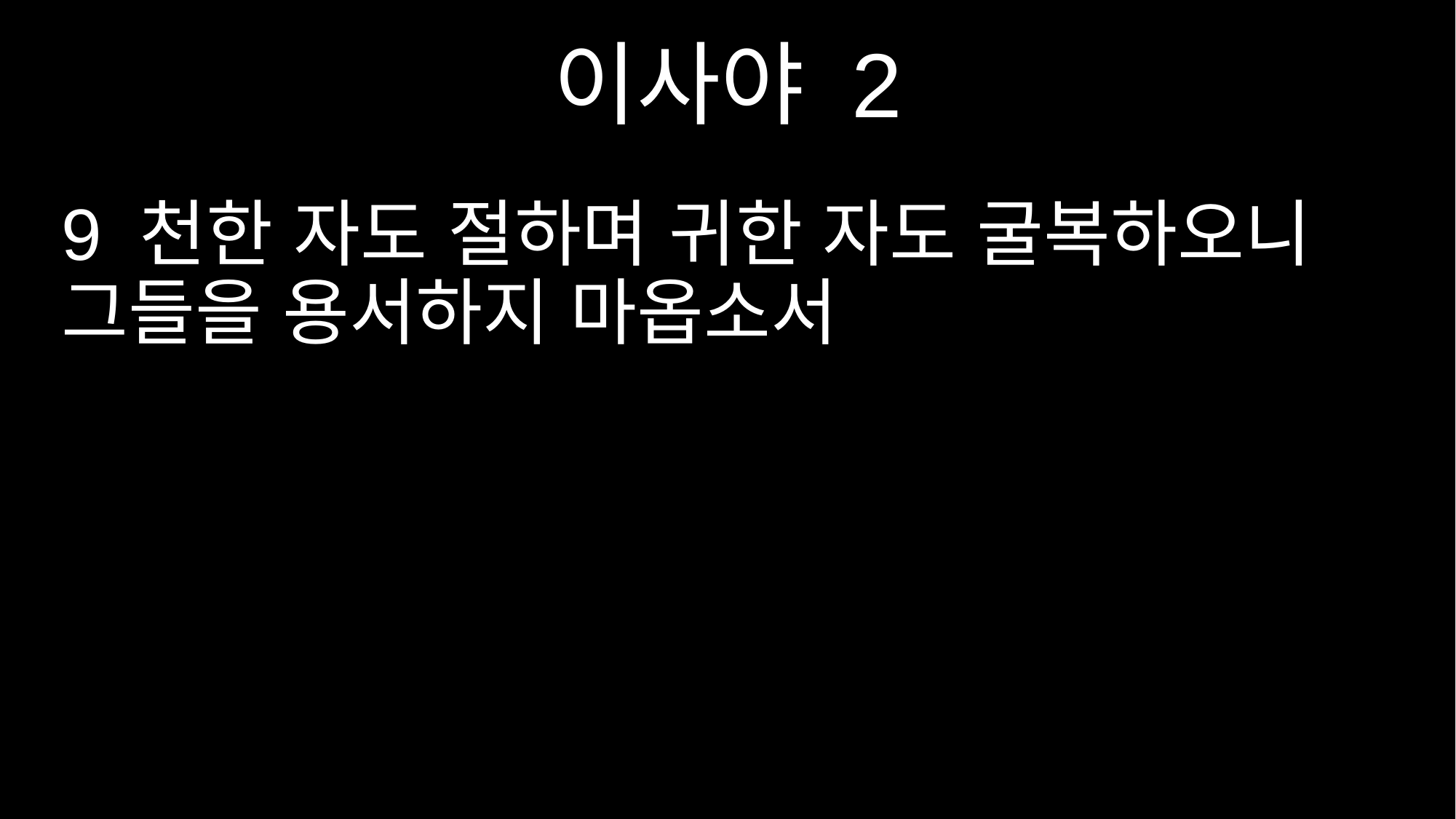

이사야 2
9 천한 자도 절하며 귀한 자도 굴복하오니 그들을 용서하지 마옵소서